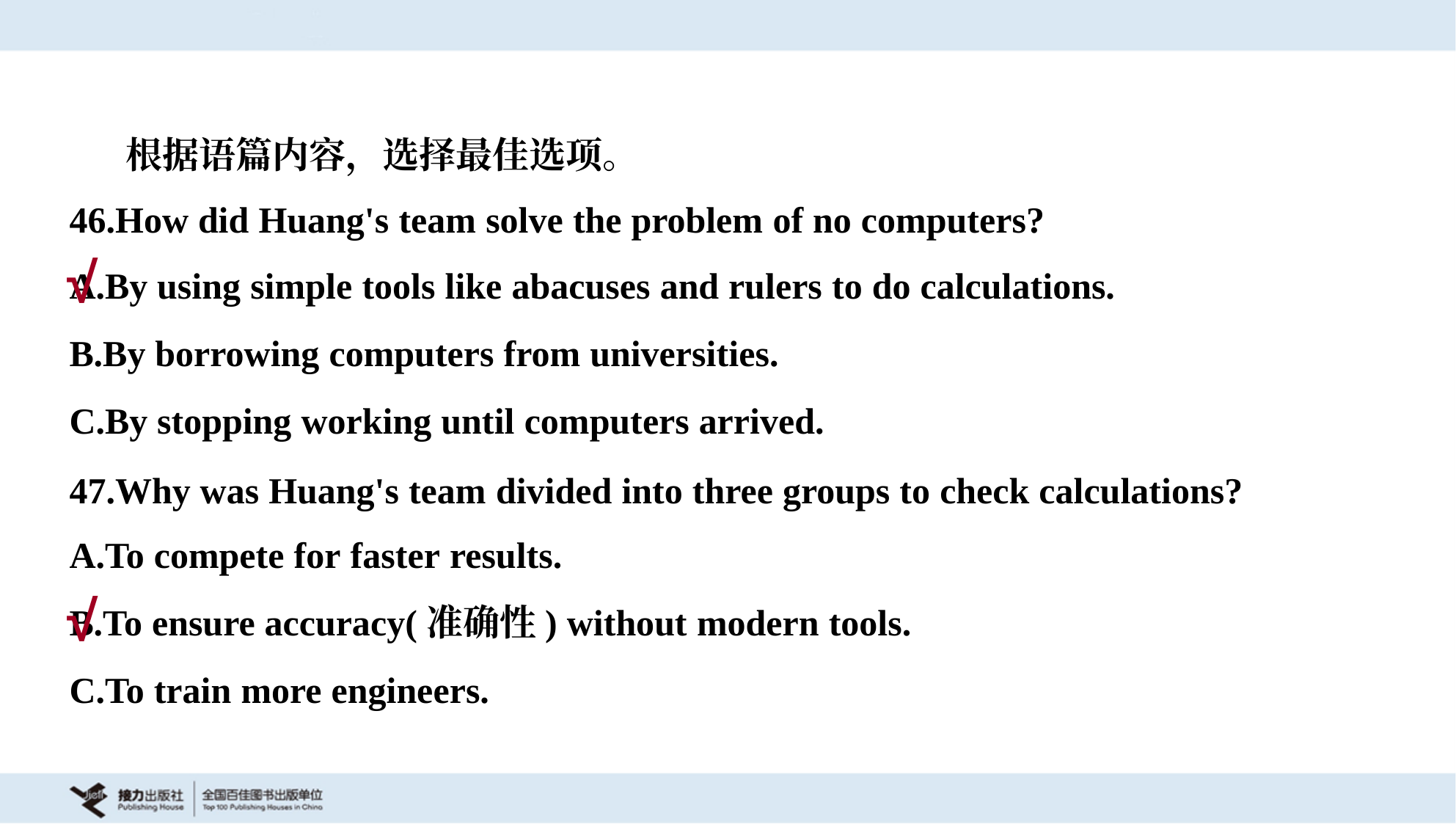

根据语篇内容，选择最佳选项。
46.How did Huang's team solve the problem of no computers?
A.By using simple tools like abacuses and rulers to do calculations.
B.By borrowing computers from universities.
C.By stopping working until computers arrived.
√
47.Why was Huang's team divided into three groups to check calculations?

A.To compete for faster results.
B.To ensure accuracy(准确性) without modern tools.
C.To train more engineers.
√